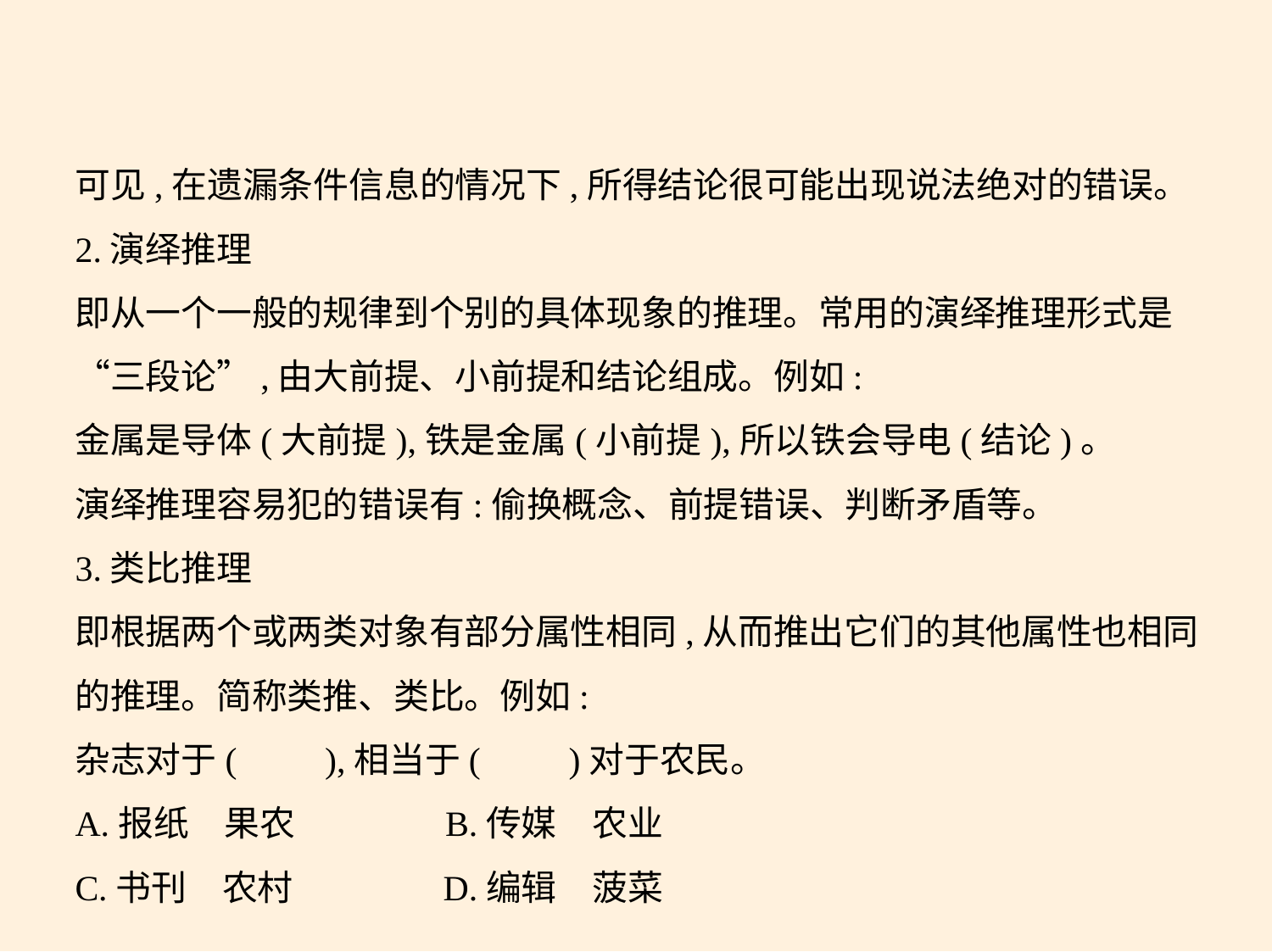

可见,在遗漏条件信息的情况下,所得结论很可能出现说法绝对的错误。
2.演绎推理
即从一个一般的规律到个别的具体现象的推理。常用的演绎推理形式是
“三段论”,由大前提、小前提和结论组成。例如:
金属是导体(大前提),铁是金属(小前提),所以铁会导电(结论)。
演绎推理容易犯的错误有:偷换概念、前提错误、判断矛盾等。
3.类比推理
即根据两个或两类对象有部分属性相同,从而推出它们的其他属性也相同
的推理。简称类推、类比。例如:
杂志对于(　　),相当于(　　)对于农民。
A.报纸　果农　　　　B.传媒　农业
C.书刊　农村　　　　D.编辑　菠菜